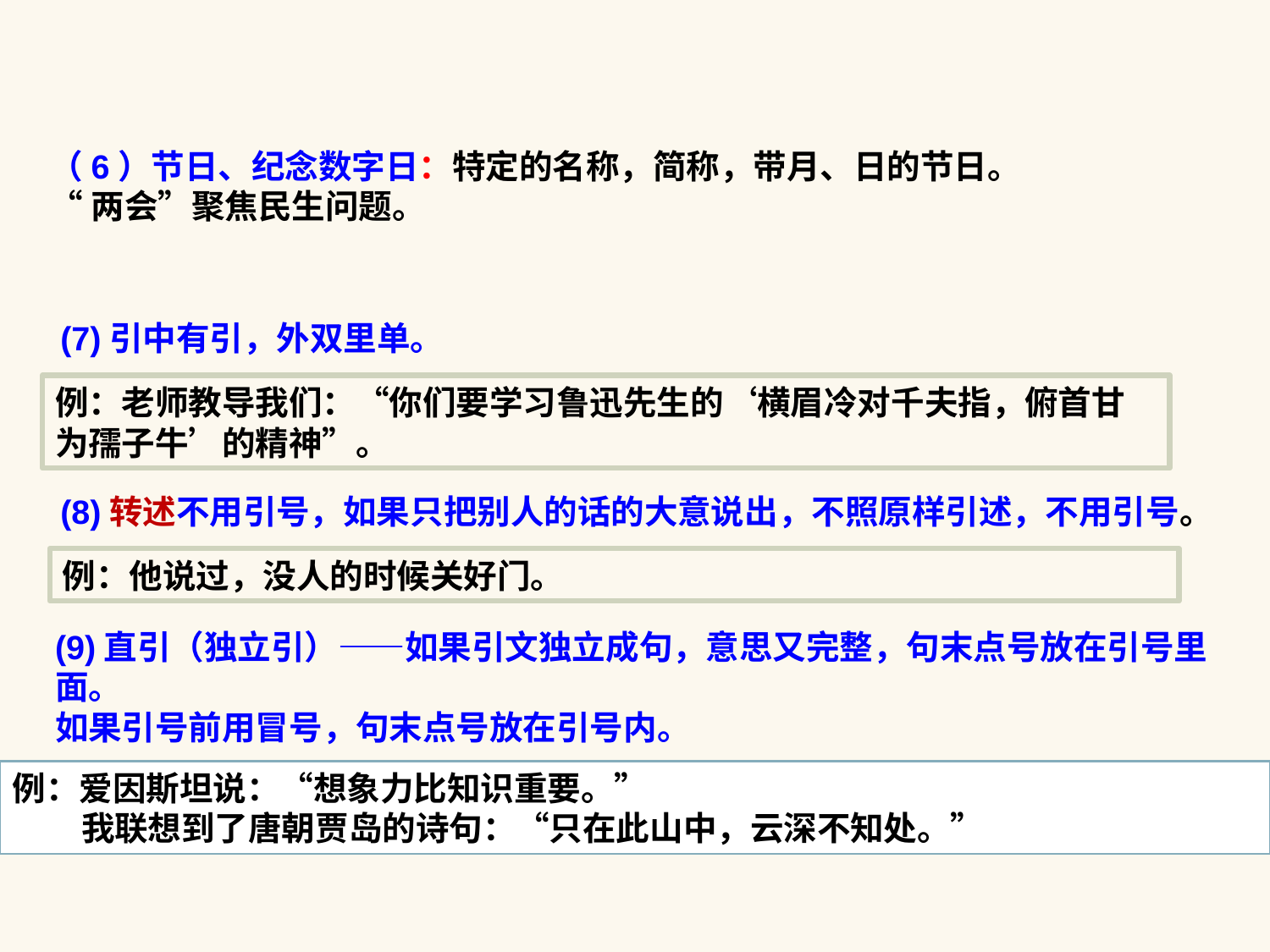

（6）节日、纪念数字日：特定的名称，简称，带月、日的节日。
“两会”聚焦民生问题。
(7)引中有引，外双里单。
例：老师教导我们：“你们要学习鲁迅先生的‘横眉冷对千夫指，俯首甘为孺子牛’的精神”。
(8)转述不用引号，如果只把别人的话的大意说出，不照原样引述，不用引号。
例：他说过，没人的时候关好门。
(9)直引（独立引）——如果引文独立成句，意思又完整，句末点号放在引号里面。
如果引号前用冒号，句末点号放在引号内。
例：爱因斯坦说：“想象力比知识重要。”
        我联想到了唐朝贾岛的诗句：“只在此山中，云深不知处。”